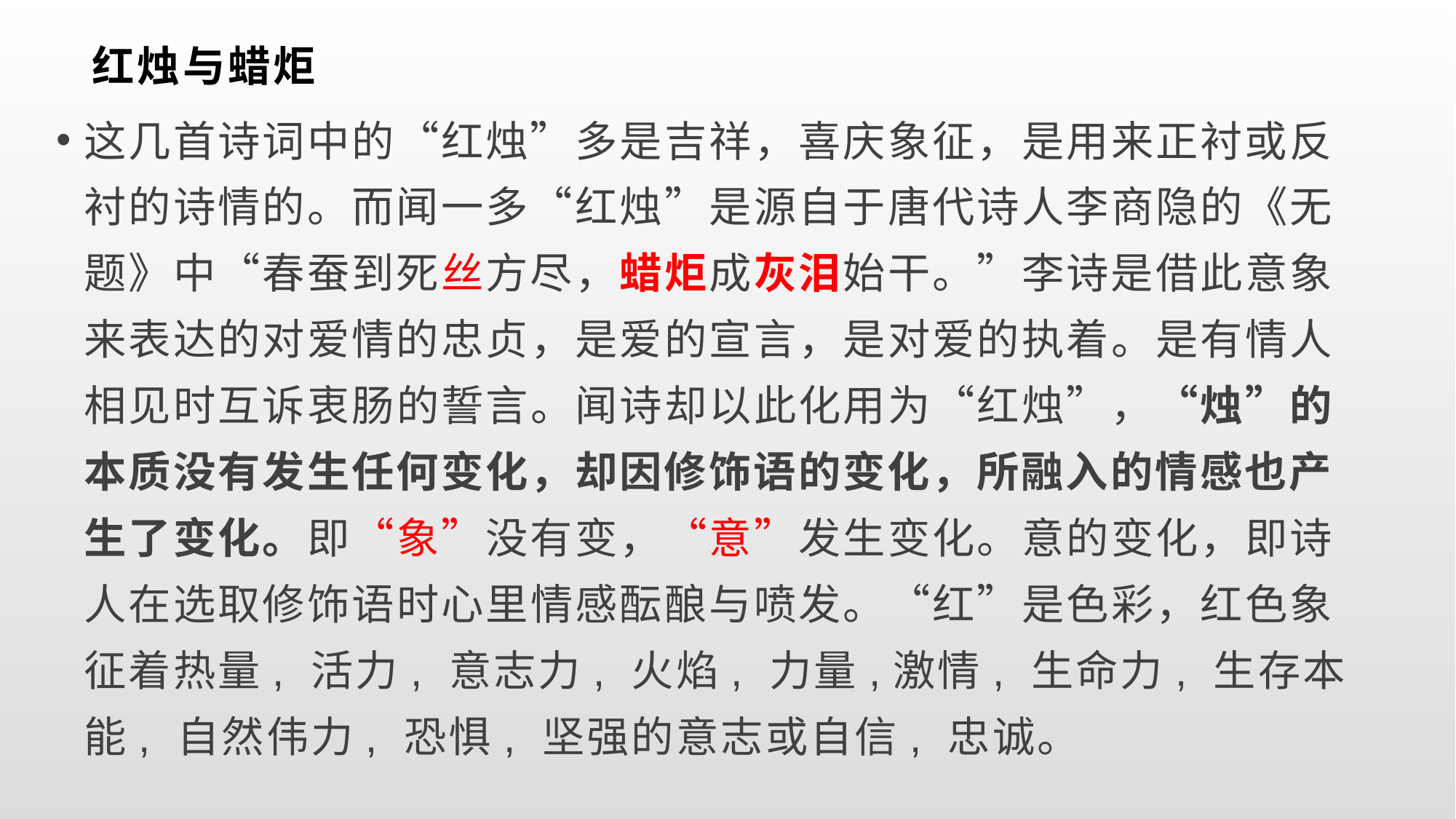

# 红烛与蜡炬
这几首诗词中的“红烛”多是吉祥，喜庆象征，是用来正衬或反衬的诗情的。而闻一多“红烛”是源自于唐代诗人李商隐的《无题》中“春蚕到死丝方尽，蜡炬成灰泪始干。”李诗是借此意象来表达的对爱情的忠贞，是爱的宣言，是对爱的执着。是有情人相见时互诉衷肠的誓言。闻诗却以此化用为“红烛”，“烛”的本质没有发生任何变化，却因修饰语的变化，所融入的情感也产生了变化。即“象”没有变，“意”发生变化。意的变化，即诗人在选取修饰语时心里情感酝酿与喷发。“红”是色彩，红色象征着热量, 活力, 意志力, 火焰, 力量,激情, 生命力, 生存本能, 自然伟力, 恐惧, 坚强的意志或自信, 忠诚。